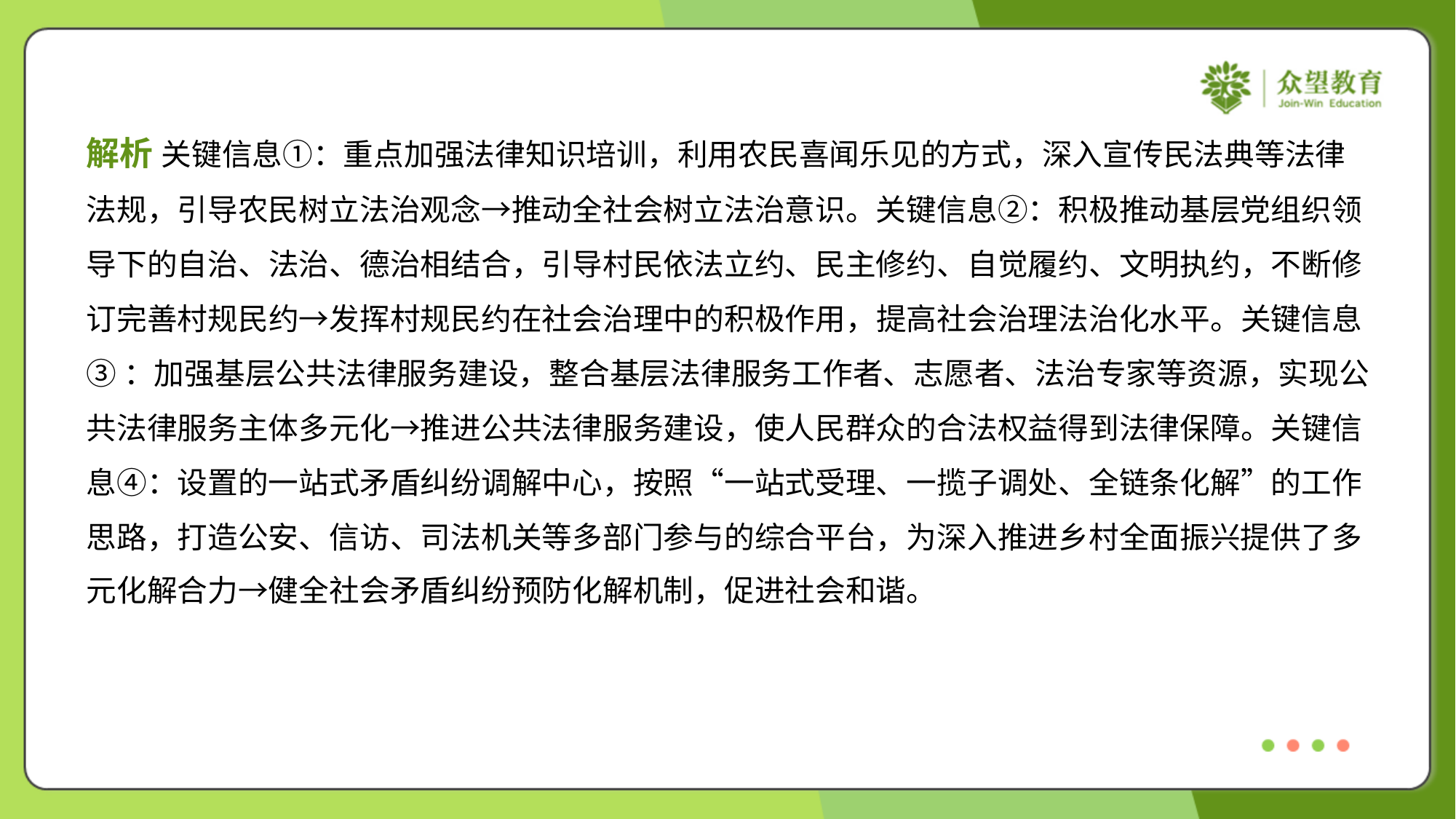

解析 关键信息①：重点加强法律知识培训，利用农民喜闻乐见的方式，深入宣传民法典等法律
法规，引导农民树立法治观念→推动全社会树立法治意识。关键信息②：积极推动基层党组织领
导下的自治、法治、德治相结合，引导村民依法立约、民主修约、自觉履约、文明执约，不断修
订完善村规民约→发挥村规民约在社会治理中的积极作用，提高社会治理法治化水平。关键信息
③：加强基层公共法律服务建设，整合基层法律服务工作者、志愿者、法治专家等资源，实现公
共法律服务主体多元化→推进公共法律服务建设，使人民群众的合法权益得到法律保障。关键信
息④：设置的一站式矛盾纠纷调解中心，按照“一站式受理、一揽子调处、全链条化解”的工作
思路，打造公安、信访、司法机关等多部门参与的综合平台，为深入推进乡村全面振兴提供了多
元化解合力→健全社会矛盾纠纷预防化解机制，促进社会和谐。